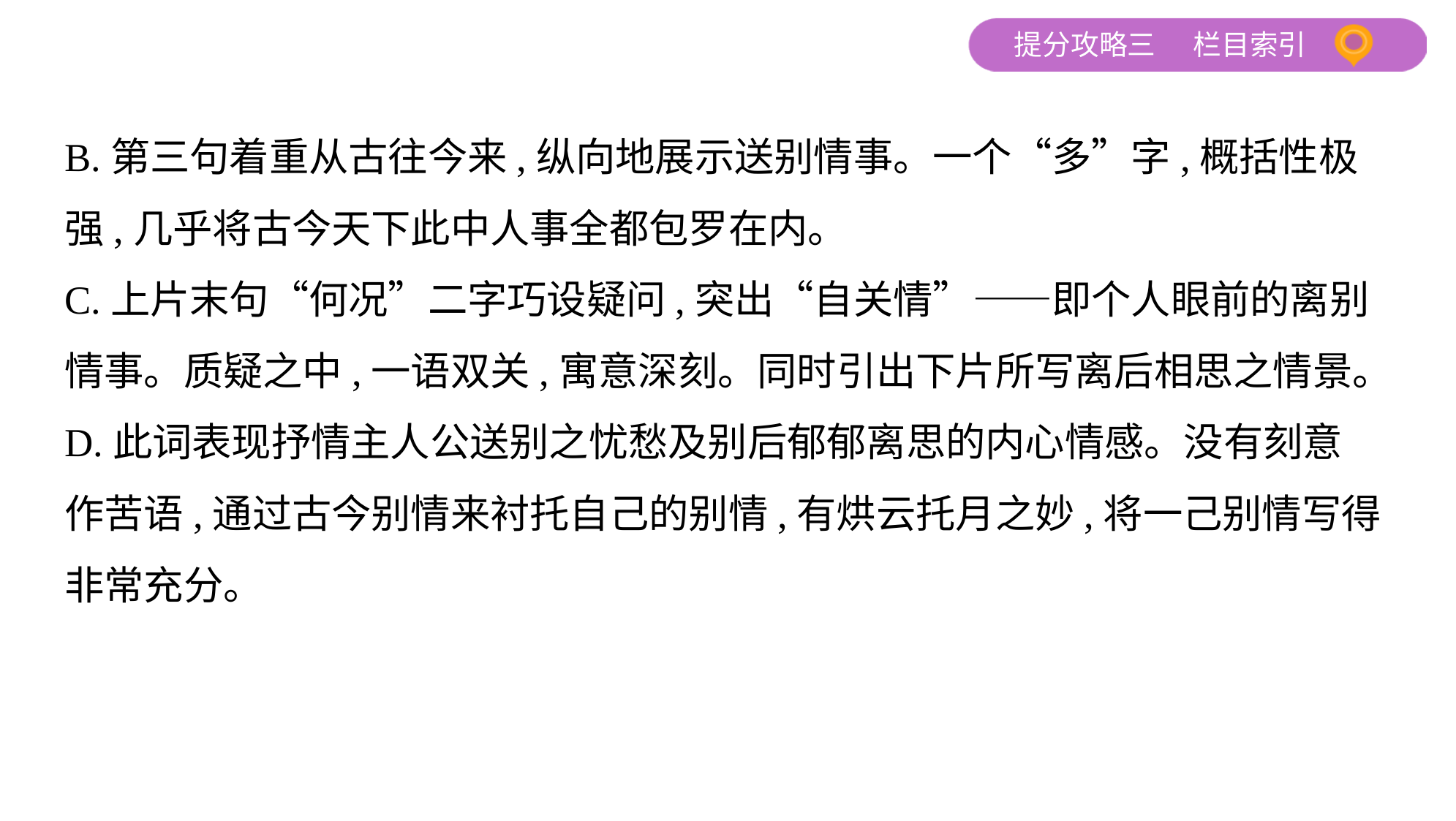

B.第三句着重从古往今来,纵向地展示送别情事。一个“多”字,概括性极
强,几乎将古今天下此中人事全都包罗在内。
C.上片末句“何况”二字巧设疑问,突出“自关情”——即个人眼前的离别
情事。质疑之中,一语双关,寓意深刻。同时引出下片所写离后相思之情景。
D.此词表现抒情主人公送别之忧愁及别后郁郁离思的内心情感。没有刻意
作苦语,通过古今别情来衬托自己的别情,有烘云托月之妙,将一己别情写得
非常充分。